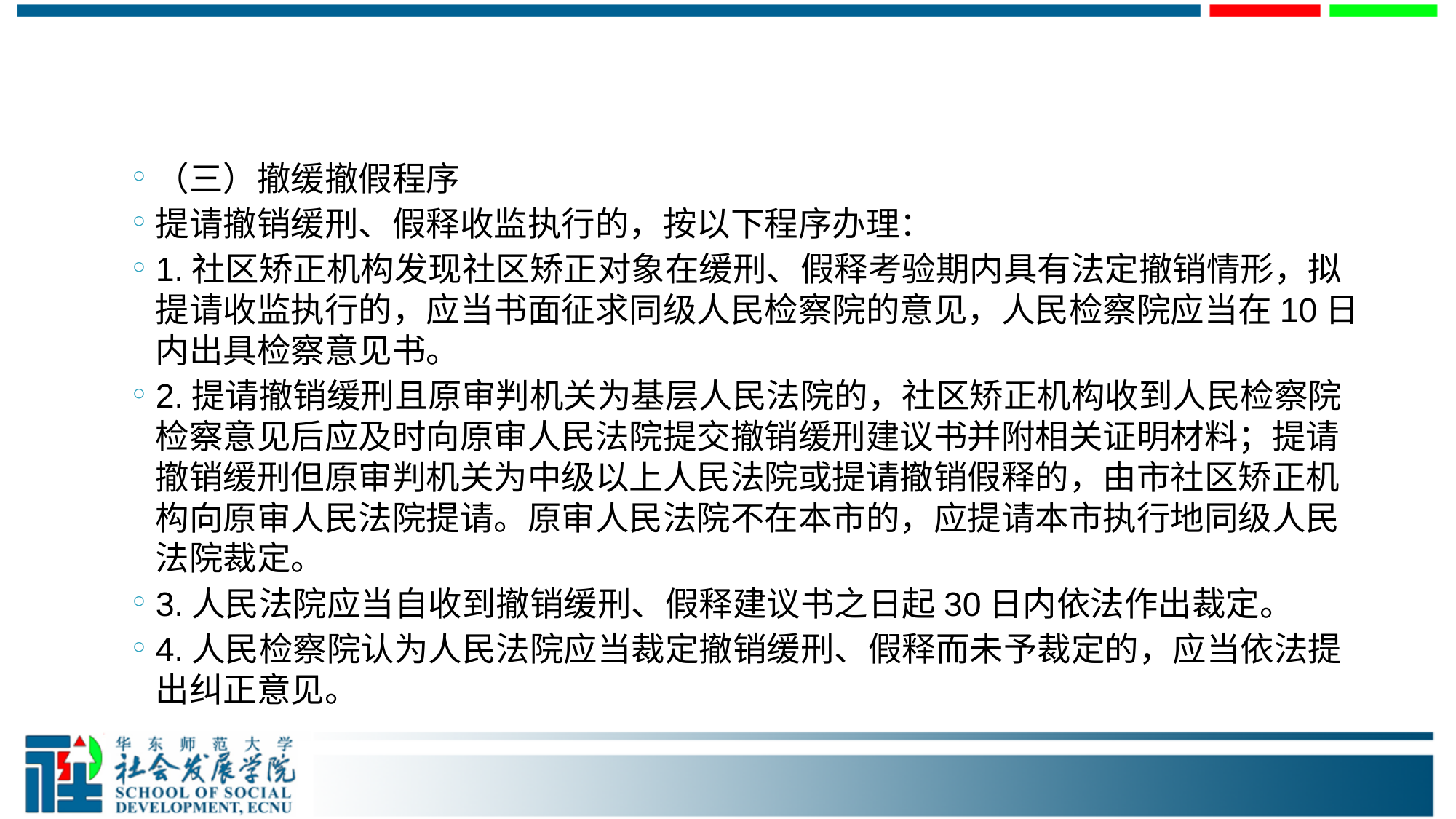

#
（三）撤缓撤假程序
提请撤销缓刑、假释收监执行的，按以下程序办理：
1.社区矫正机构发现社区矫正对象在缓刑、假释考验期内具有法定撤销情形，拟提请收监执行的，应当书面征求同级人民检察院的意见，人民检察院应当在10日内出具检察意见书。
2.提请撤销缓刑且原审判机关为基层人民法院的，社区矫正机构收到人民检察院检察意见后应及时向原审人民法院提交撤销缓刑建议书并附相关证明材料；提请撤销缓刑但原审判机关为中级以上人民法院或提请撤销假释的，由市社区矫正机构向原审人民法院提请。原审人民法院不在本市的，应提请本市执行地同级人民法院裁定。
3.人民法院应当自收到撤销缓刑、假释建议书之日起30日内依法作出裁定。
4.人民检察院认为人民法院应当裁定撤销缓刑、假释而未予裁定的，应当依法提出纠正意见。